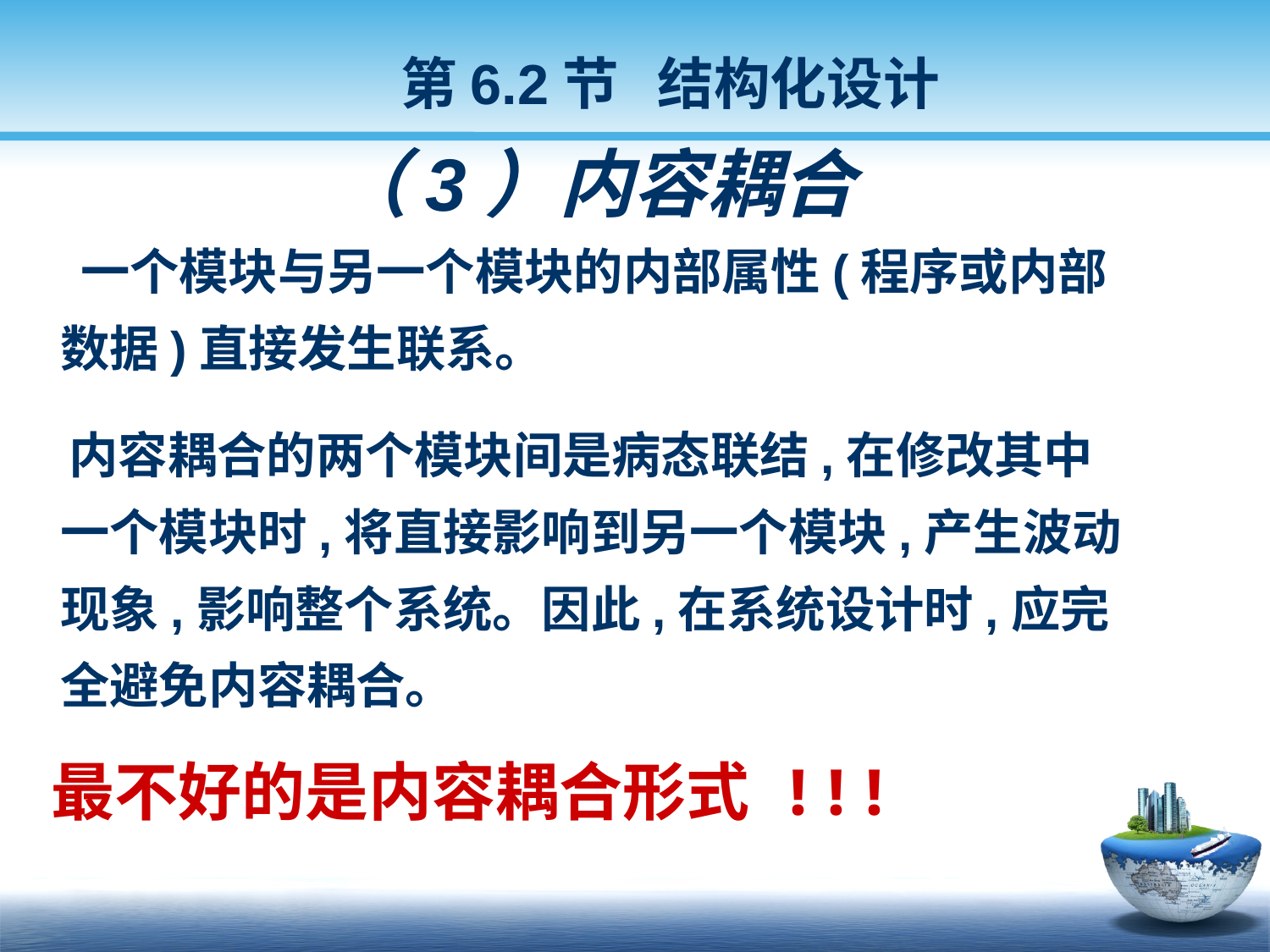

第6.2节   结构化设计
# （3）内容耦合
     一个模块与另一个模块的内部属性(程序或内部数据)直接发生联系。
    内容耦合的两个模块间是病态联结,在修改其中一个模块时,将直接影响到另一个模块,产生波动现象,影响整个系统。因此,在系统设计时,应完全避免内容耦合。

最不好的是内容耦合形式 !!!